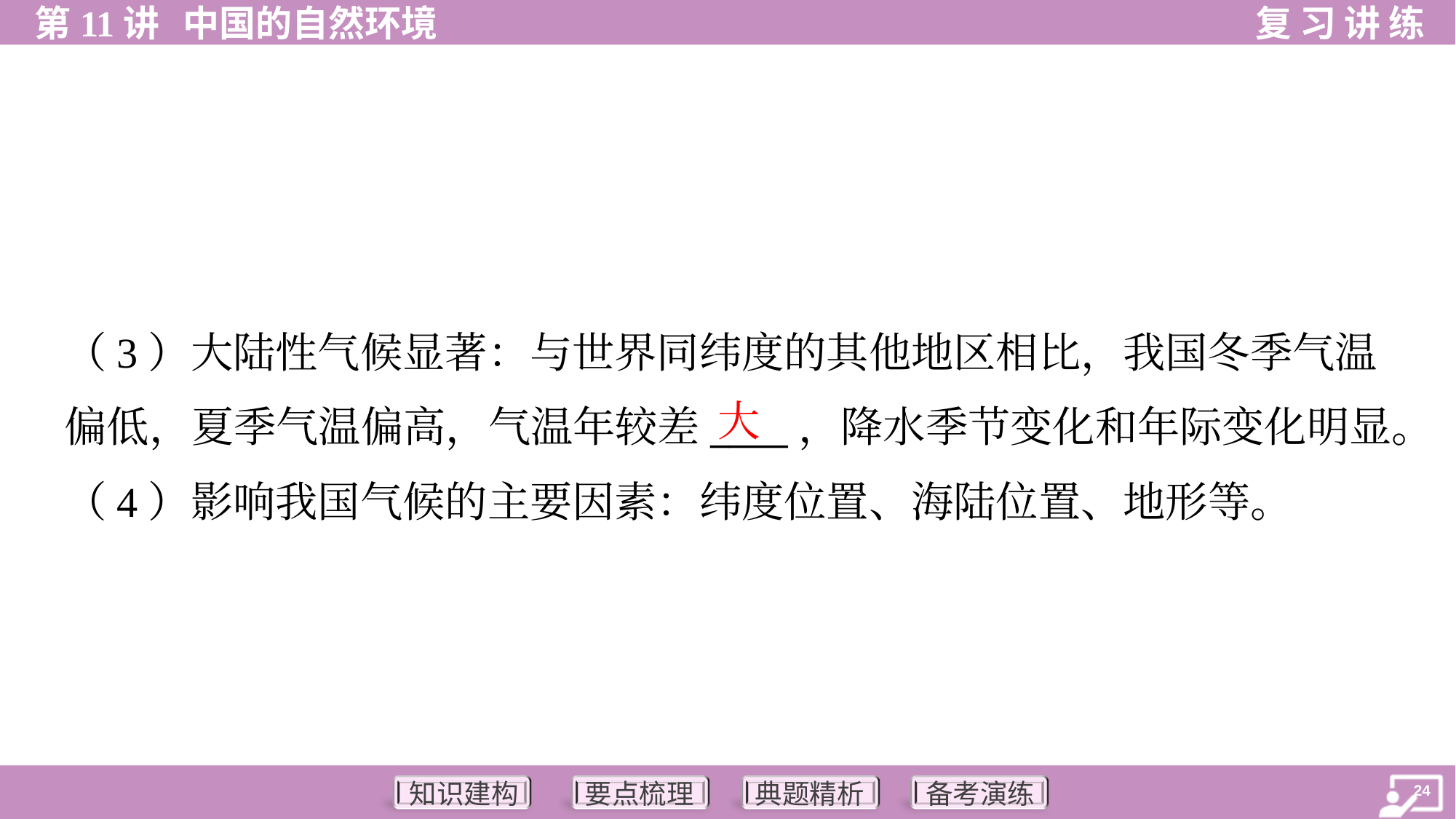

（3）大陆性气候显著：与世界同纬度的其他地区相比，我国冬季气温
偏低，夏季气温偏高，气温年较差____，降水季节变化和年际变化明显。
大
（4）影响我国气候的主要因素：纬度位置、海陆位置、地形等。